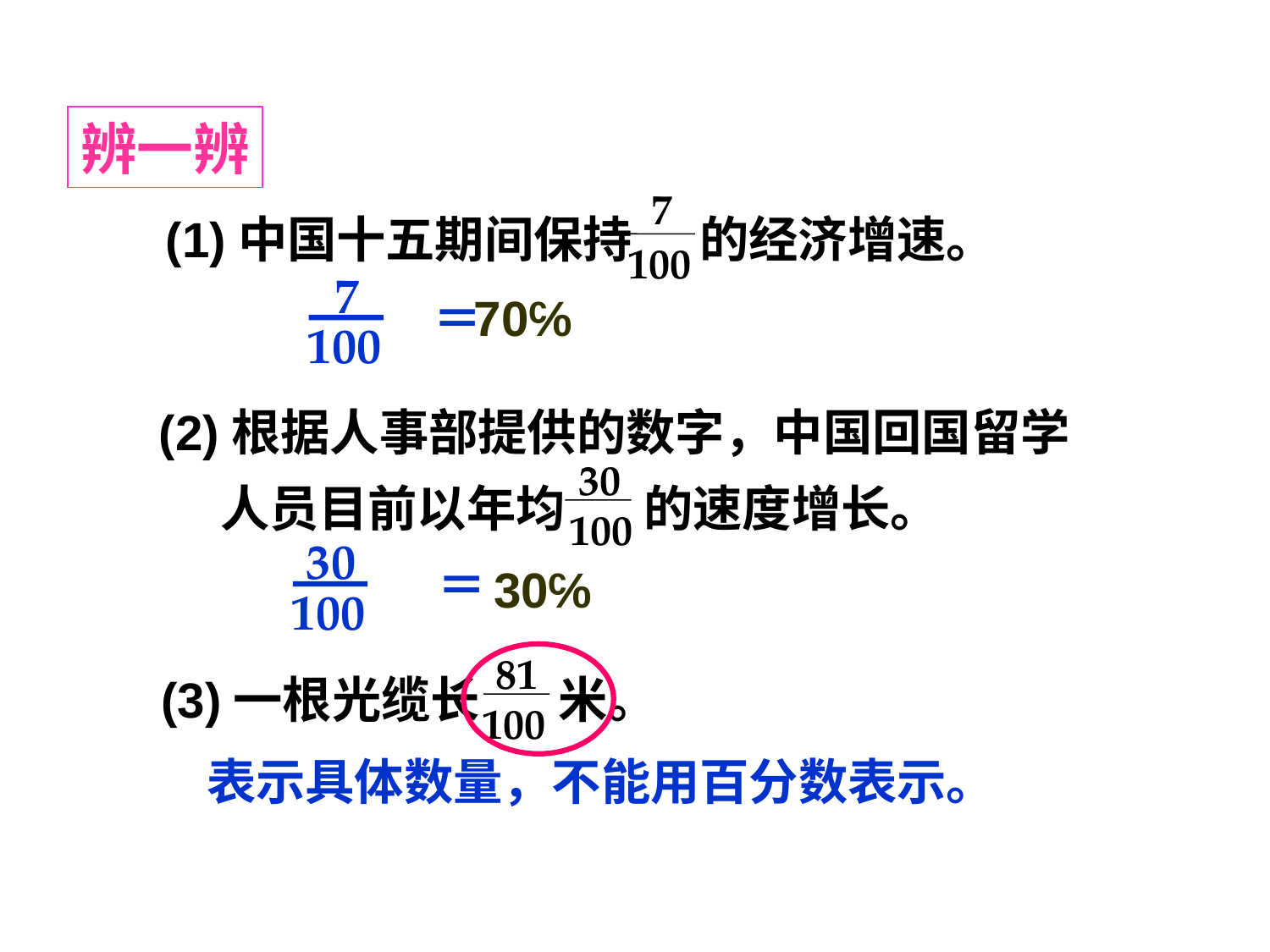

辨一辨
7
100

(1)中国十五期间保持      的经济增速。

7
100

＝
70℅

     (2)根据人事部提供的数字，中国回国留学

人员目前以年均       的速度增长。
30
100

30
100

＝
30℅

81
(3)一根光缆长       米。
100

表示具体数量，不能用百分数表示。